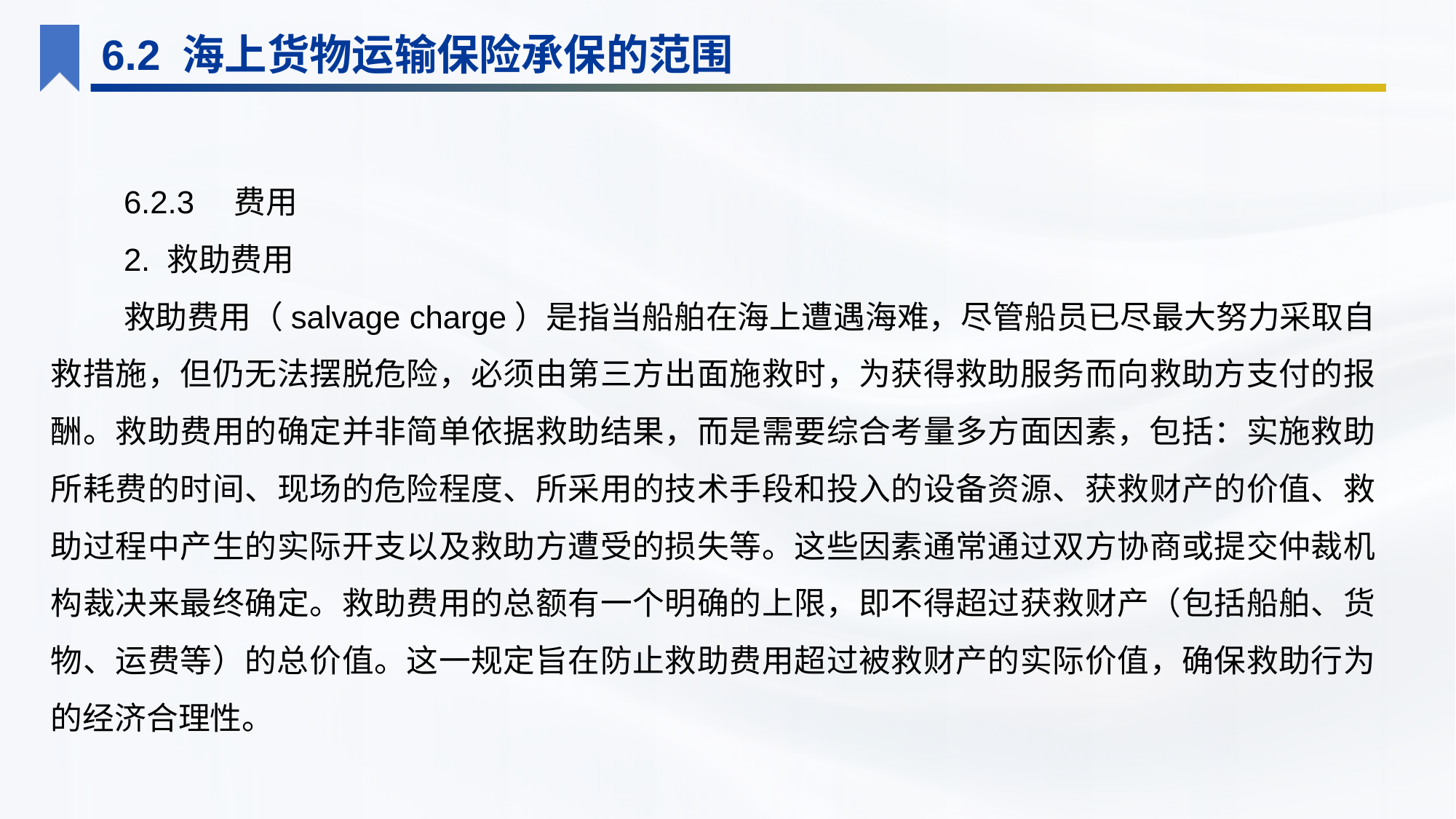

6.2 海上货物运输保险承保的范围
6.2.3　费用
2. 救助费用
救助费用（salvage charge）是指当船舶在海上遭遇海难，尽管船员已尽最大努力采取自救措施，但仍无法摆脱危险，必须由第三方出面施救时，为获得救助服务而向救助方支付的报酬。救助费用的确定并非简单依据救助结果，而是需要综合考量多方面因素，包括：实施救助所耗费的时间、现场的危险程度、所采用的技术手段和投入的设备资源、获救财产的价值、救助过程中产生的实际开支以及救助方遭受的损失等。这些因素通常通过双方协商或提交仲裁机构裁决来最终确定。救助费用的总额有一个明确的上限，即不得超过获救财产（包括船舶、货物、运费等）的总价值。这一规定旨在防止救助费用超过被救财产的实际价值，确保救助行为的经济合理性。